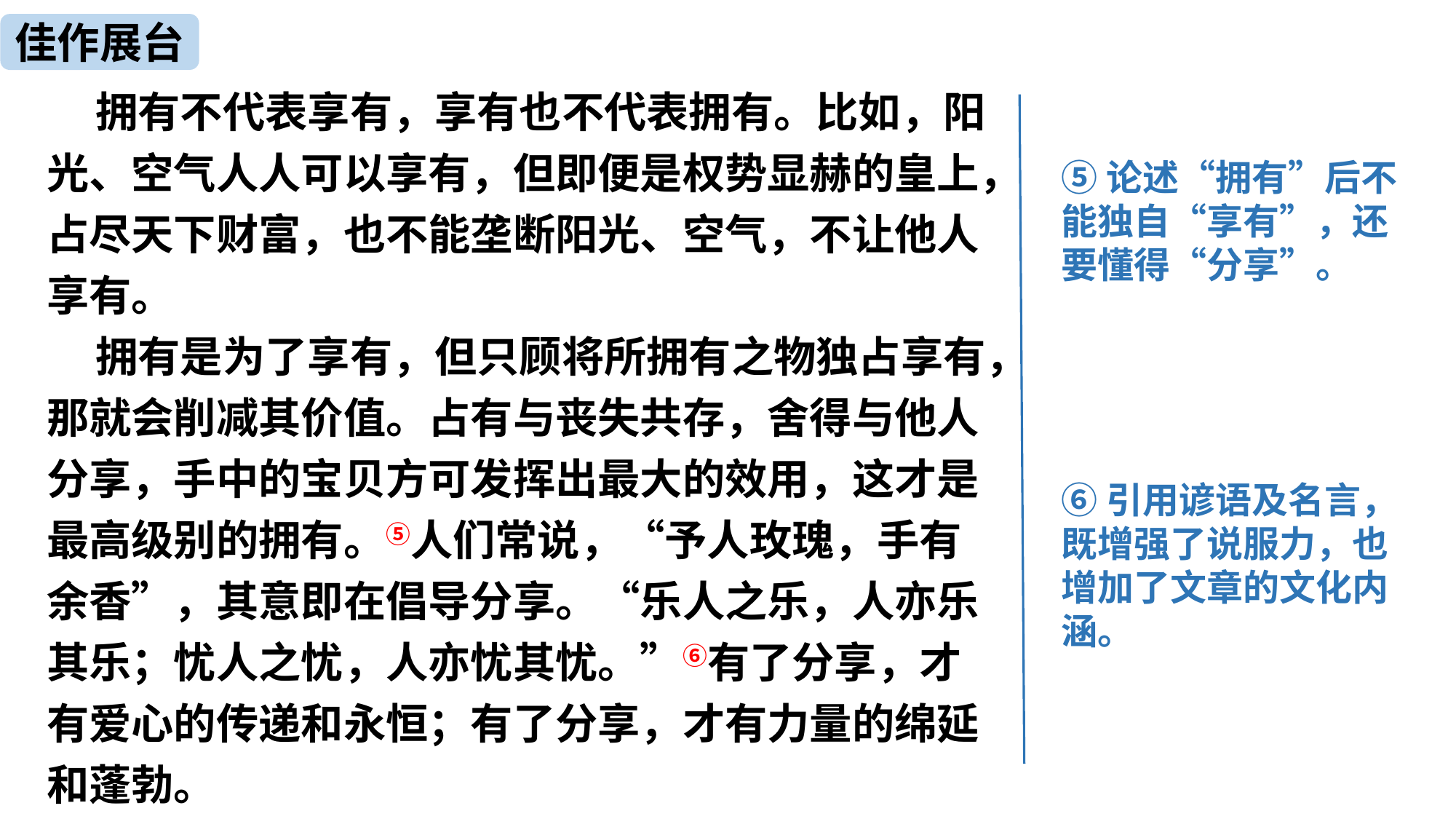

佳作展台
    拥有不代表享有，享有也不代表拥有。比如，阳光、空气人人可以享有，但即便是权势显赫的皇上，占尽天下财富，也不能垄断阳光、空气，不让他人享有。
    拥有是为了享有，但只顾将所拥有之物独占享有，那就会削减其价值。占有与丧失共存，舍得与他人分享，手中的宝贝方可发挥出最大的效用，这才是最高级别的拥有。⑤人们常说，“予人玫瑰，手有余香”，其意即在倡导分享。“乐人之乐，人亦乐其乐；忧人之忧，人亦忧其忧。”⑥有了分享，才有爱心的传递和永恒；有了分享，才有力量的绵延和蓬勃。
⑤论述“拥有”后不能独自“享有”，还要懂得“分享”。
⑥引用谚语及名言，既增强了说服力，也增加了文章的文化内涵。